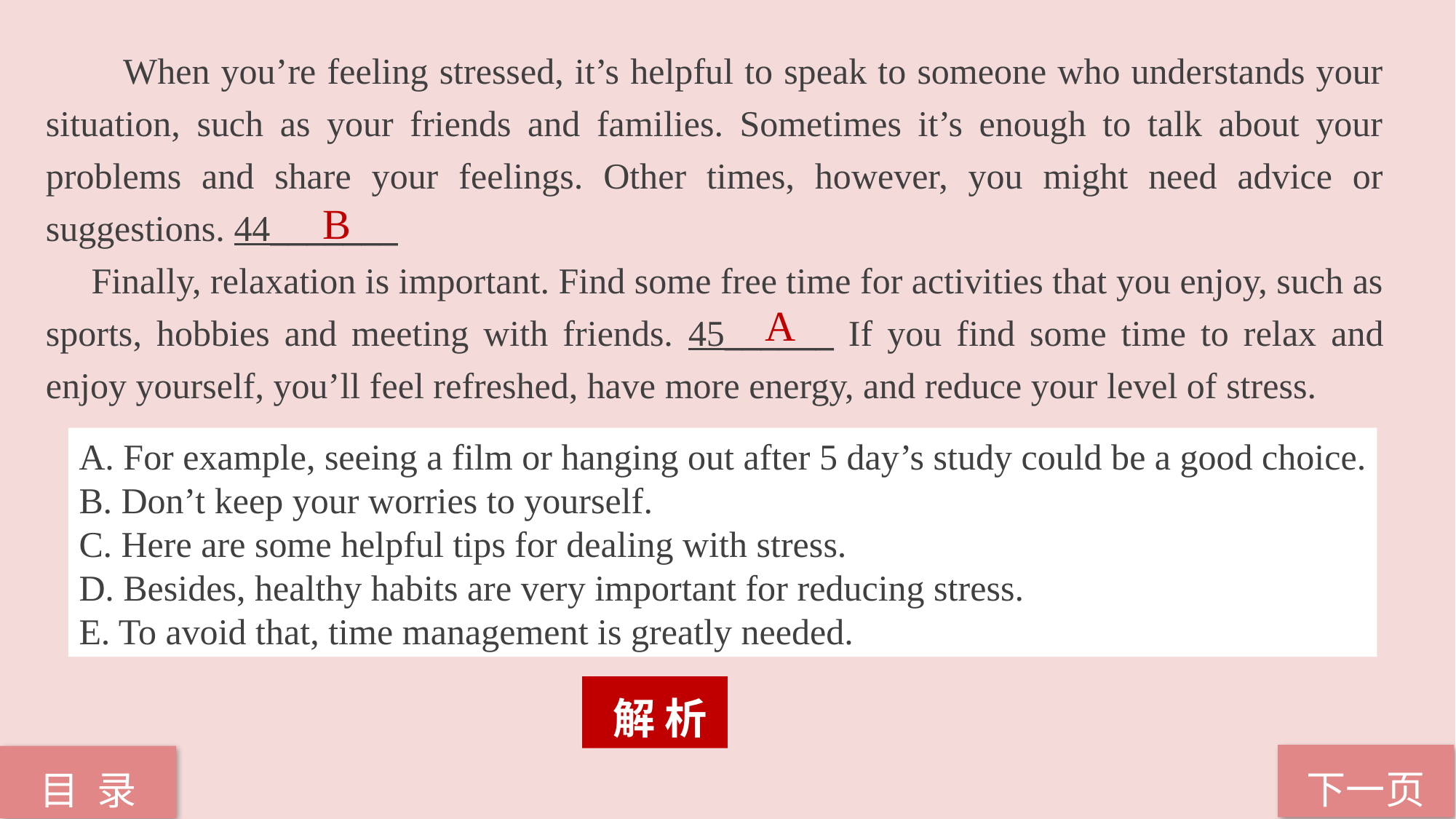

When you’re feeling stressed, it’s helpful to speak to someone who understands your situation, such as your friends and families. Sometimes it’s enough to talk about your problems and share your feelings. Other times, however, you might need advice or suggestions. 44_______
     Finally, relaxation is important. Find some free time for activities that you enjoy, such as
sports, hobbies and meeting with friends. 45______ If you find some time to relax and enjoy yourself, you’ll feel refreshed, have more energy, and reduce your level of stress.
B
A
A. For example, seeing a film or hanging out after 5 day’s study could be a good choice.
B. Don’t keep your worries to yourself.
C. Here are some helpful tips for dealing with stress.
D. Besides, healthy habits are very important for reducing stress.
E. To avoid that, time management is greatly needed.
 解 析